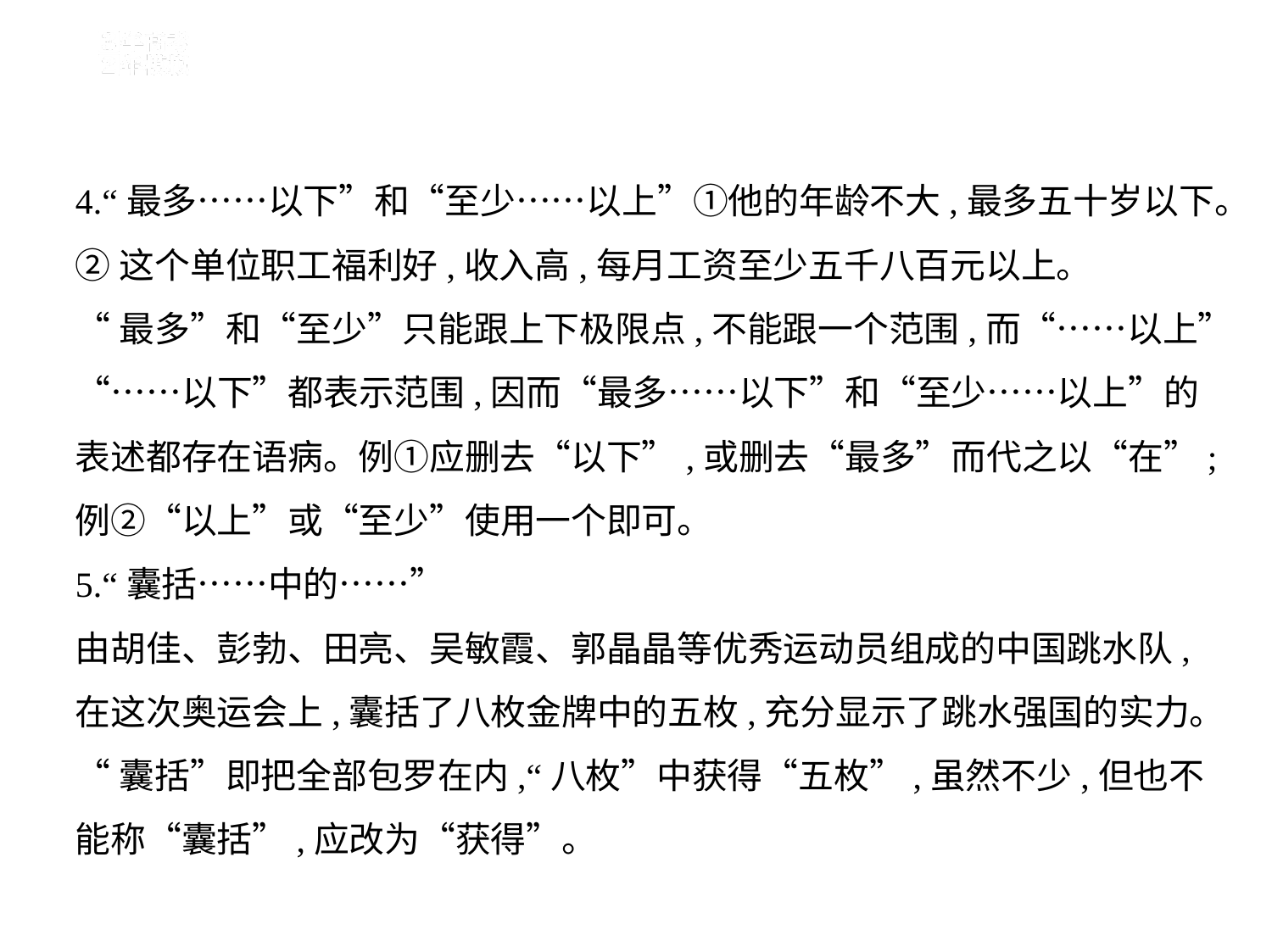

4.“最多……以下”和“至少……以上”①他的年龄不大,最多五十岁以下。
②这个单位职工福利好,收入高,每月工资至少五千八百元以上。
“最多”和“至少”只能跟上下极限点,不能跟一个范围,而“……以上”
“……以下”都表示范围,因而“最多……以下”和“至少……以上”的
表述都存在语病。例①应删去“以下”,或删去“最多”而代之以“在”;
例②“以上”或“至少”使用一个即可。
5.“囊括……中的……”
由胡佳、彭勃、田亮、吴敏霞、郭晶晶等优秀运动员组成的中国跳水队,
在这次奥运会上,囊括了八枚金牌中的五枚,充分显示了跳水强国的实力。
“囊括”即把全部包罗在内,“八枚”中获得“五枚”,虽然不少,但也不
能称“囊括”,应改为“获得”。